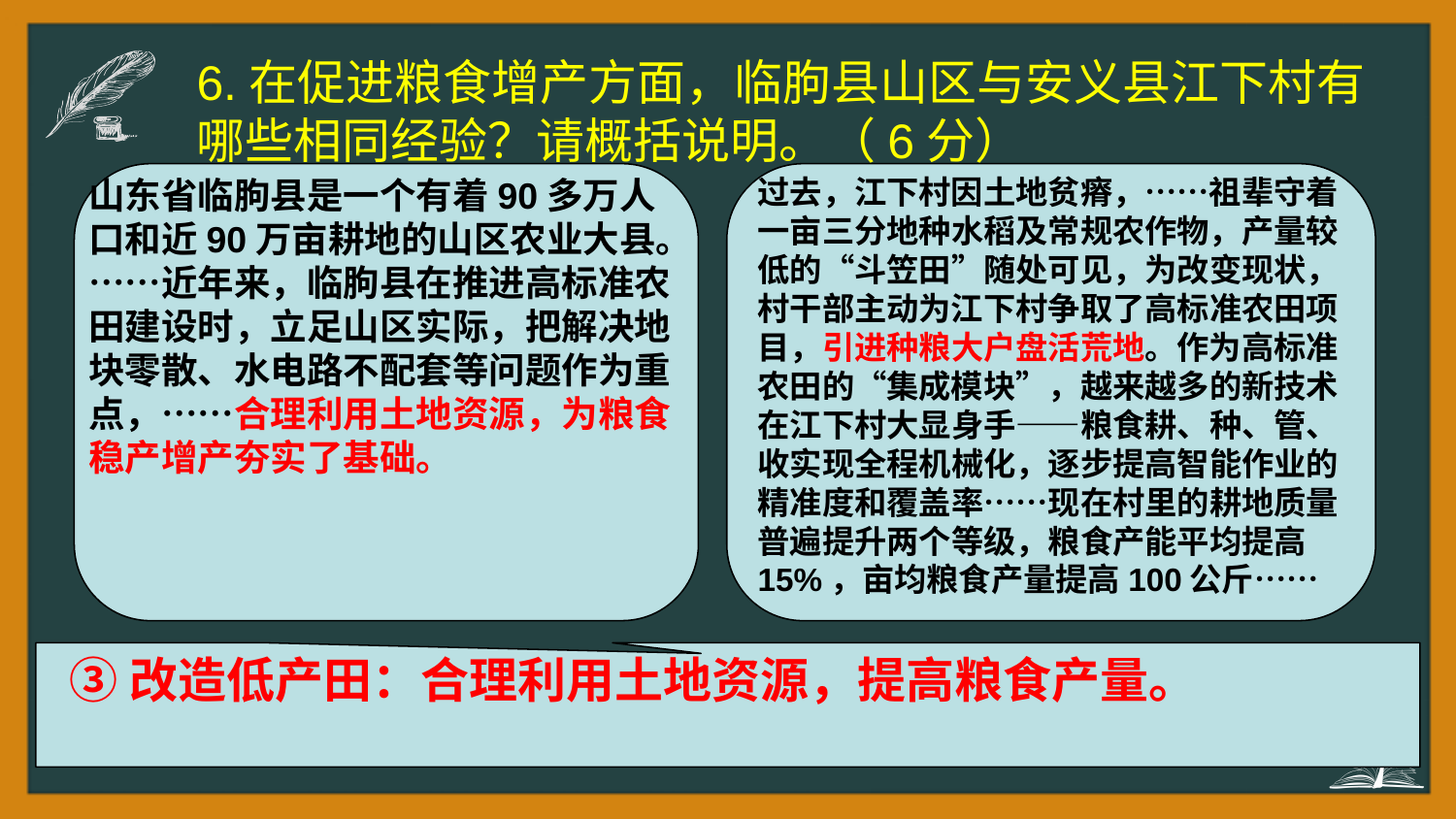

# 6.在促进粮食增产方面，临朐县山区与安义县江下村有哪些相同经验？请概括说明。（6分）

过去，江下村因土地贫瘠，……祖辈守着一亩三分地种水稻及常规农作物，产量较低的“斗笠田”随处可见，为改变现状，村干部主动为江下村争取了高标准农田项目，引进种粮大户盘活荒地。作为高标准农田的“集成模块”，越来越多的新技术在江下村大显身手——粮食耕、种、管、收实现全程机械化，逐步提高智能作业的精准度和覆盖率……现在村里的耕地质量普遍提升两个等级，粮食产能平均提高15%，亩均粮食产量提高100公斤……
山东省临朐县是一个有着90多万人口和近90万亩耕地的山区农业大县。……近年来，临朐县在推进高标准农田建设时，立足山区实际，把解决地块零散、水电路不配套等问题作为重点，……合理利用土地资源，为粮食稳产增产夯实了基础。

③改造低产田：合理利用土地资源，提高粮食产量。